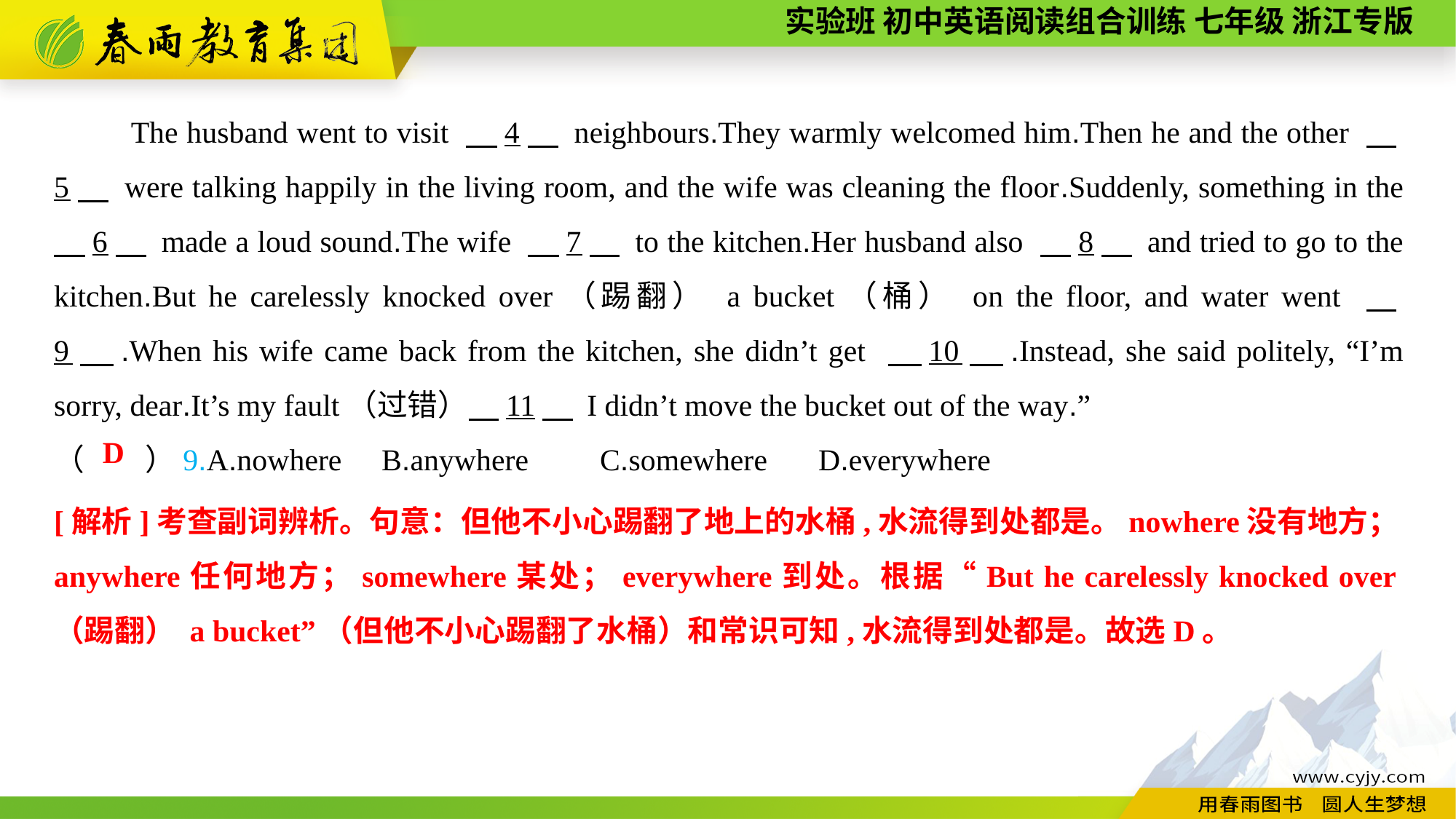

The husband went to visit 　4　 neighbours.They warmly welcomed him.Then he and the other 　5　 were talking happily in the living room, and the wife was cleaning the floor.Suddenly, something in the 　6　 made a loud sound.The wife 　7　 to the kitchen.Her husband also 　8　 and tried to go to the kitchen.But he carelessly knocked over（踢翻） a bucket（桶） on the floor, and water went 　9　.When his wife came back from the kitchen, she didn’t get 　10　.Instead, she said politely, “I’m sorry, dear.It’s my fault（过错）　11　 I didn’t move the bucket out of the way.”
（　　）9.A.nowhere	B.anywhere	C.somewhere	D.everywhere
D
[解析]考查副词辨析。句意：但他不小心踢翻了地上的水桶,水流得到处都是。nowhere没有地方；anywhere任何地方；somewhere某处；everywhere到处。根据“But he carelessly knocked over（踢翻） a bucket”（但他不小心踢翻了水桶）和常识可知,水流得到处都是。故选D。